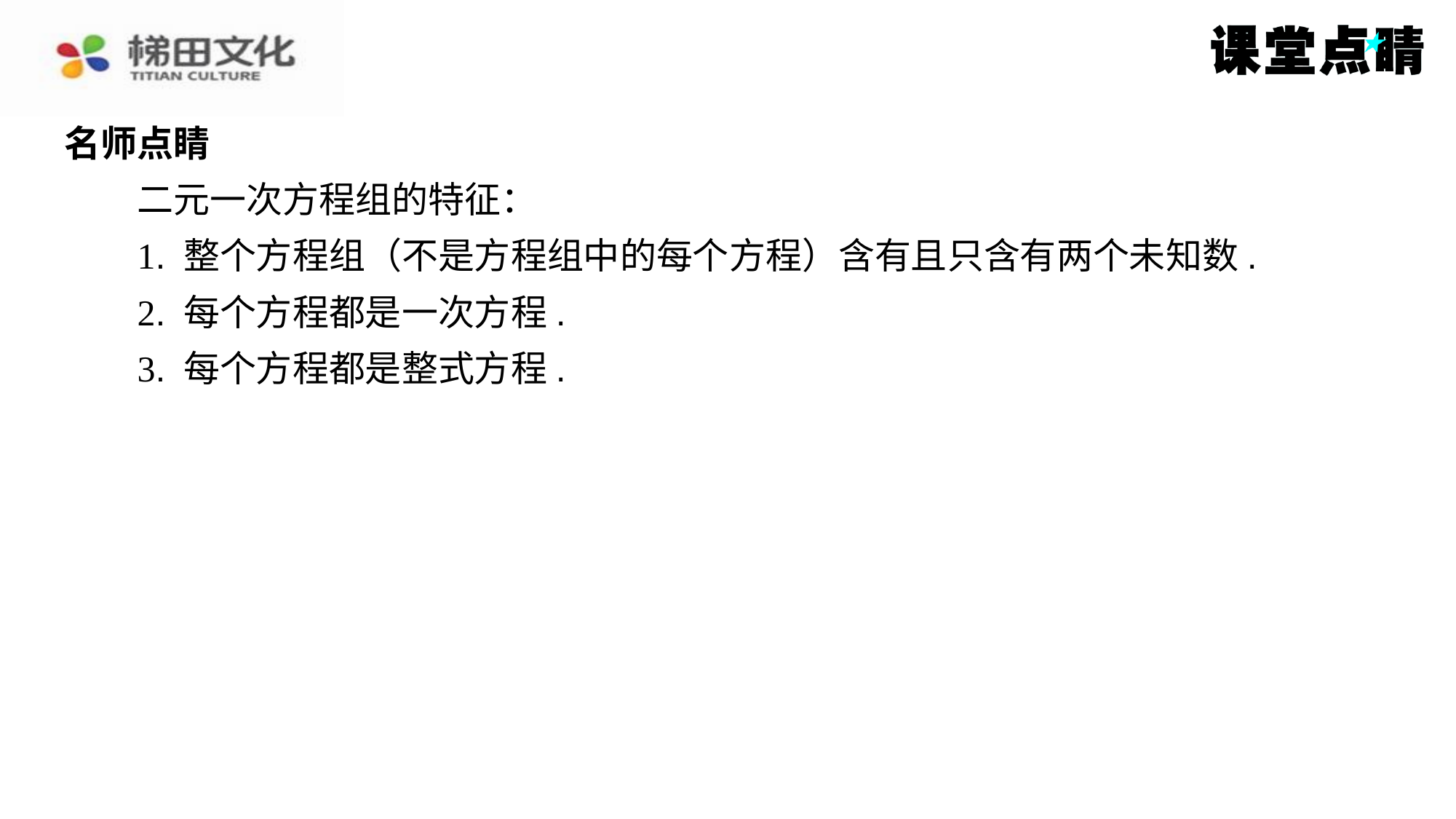

名师点睛
　　二元一次方程组的特征：
1. 整个方程组（不是方程组中的每个方程）含有且只含有两个未知数.
2. 每个方程都是一次方程.
3. 每个方程都是整式方程.